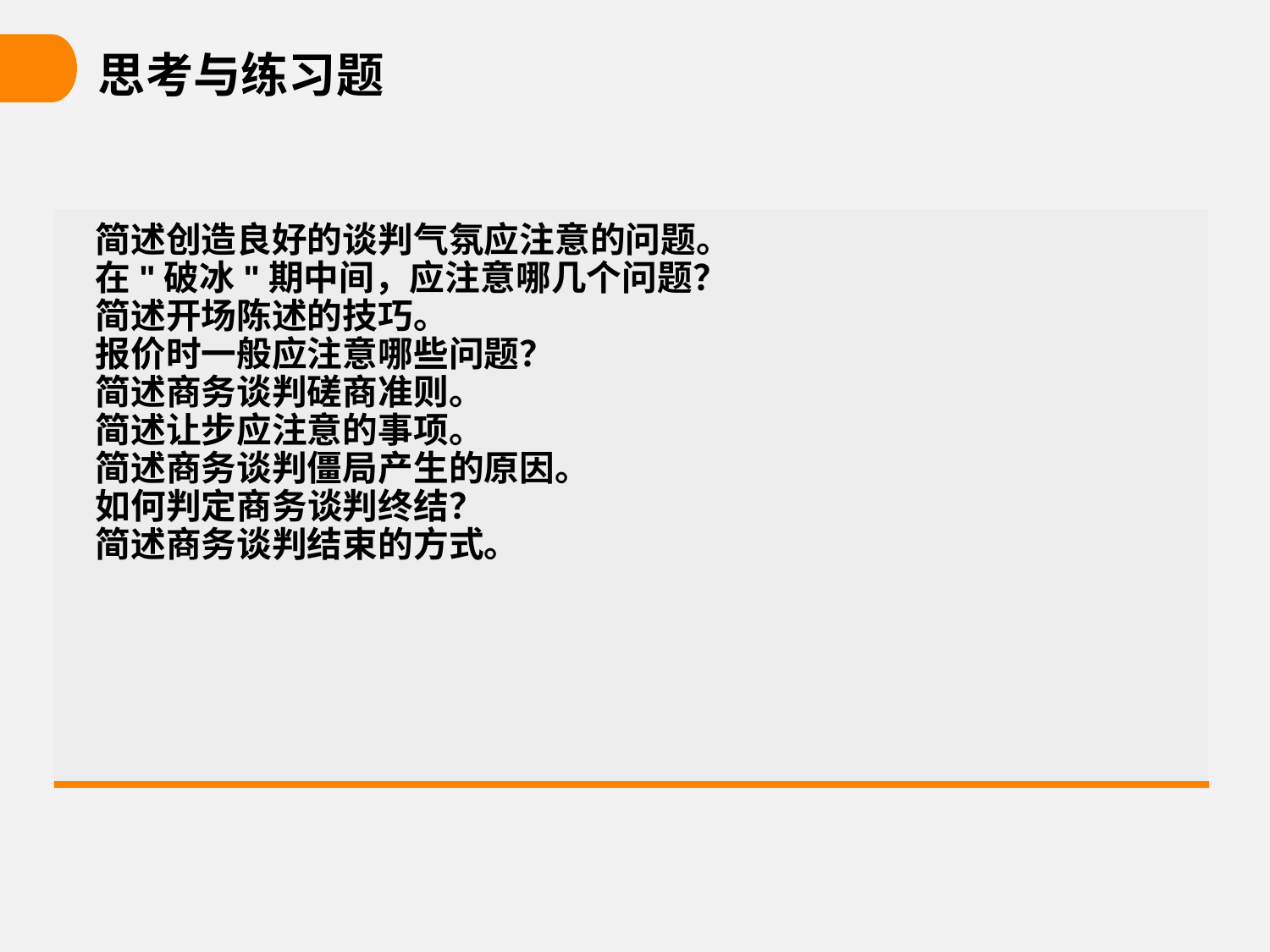

# 思考与练习题
简述创造良好的谈判气氛应注意的问题。
在"破冰"期中间，应注意哪几个问题？
简述开场陈述的技巧。
报价时一般应注意哪些问题？
简述商务谈判磋商准则。
简述让步应注意的事项。
简述商务谈判僵局产生的原因。
如何判定商务谈判终结？
简述商务谈判结束的方式。